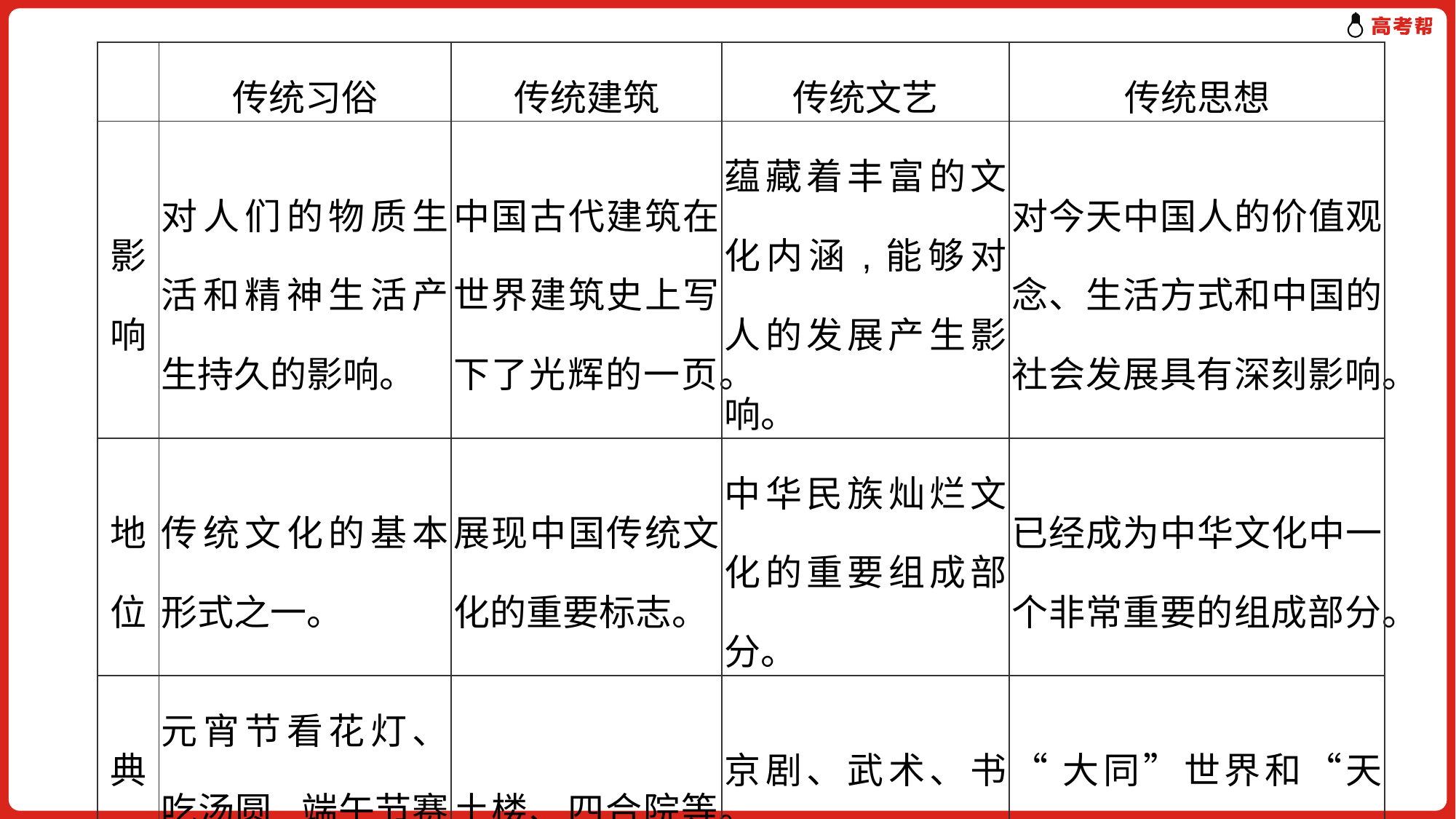

|  | 传统习俗 | 传统建筑 | 传统文艺 | 传统思想 |
| --- | --- | --- | --- | --- |
| 影响 | 对人们的物质生活和精神生活产生持久的影响。 | 中国古代建筑在世界建筑史上写下了光辉的一页。 | 蕴藏着丰富的文化内涵,能够对人的发展产生影响。 | 对今天中国人的价值观念、生活方式和中国的社会发展具有深刻影响。 |
| 地位 | 传统文化的基本形式之一。 | 展现中国传统文化的重要标志。 | 中华民族灿烂文化的重要组成部分。 | 已经成为中华文化中一个非常重要的组成部分。 |
| 典例 | 元宵节看花灯、吃汤圆,端午节赛龙舟、吃粽子等。 | 土楼、四合院等。 | 京剧、武术、书法等。 | “大同”世界和“天下为公”的社会理想等。 |